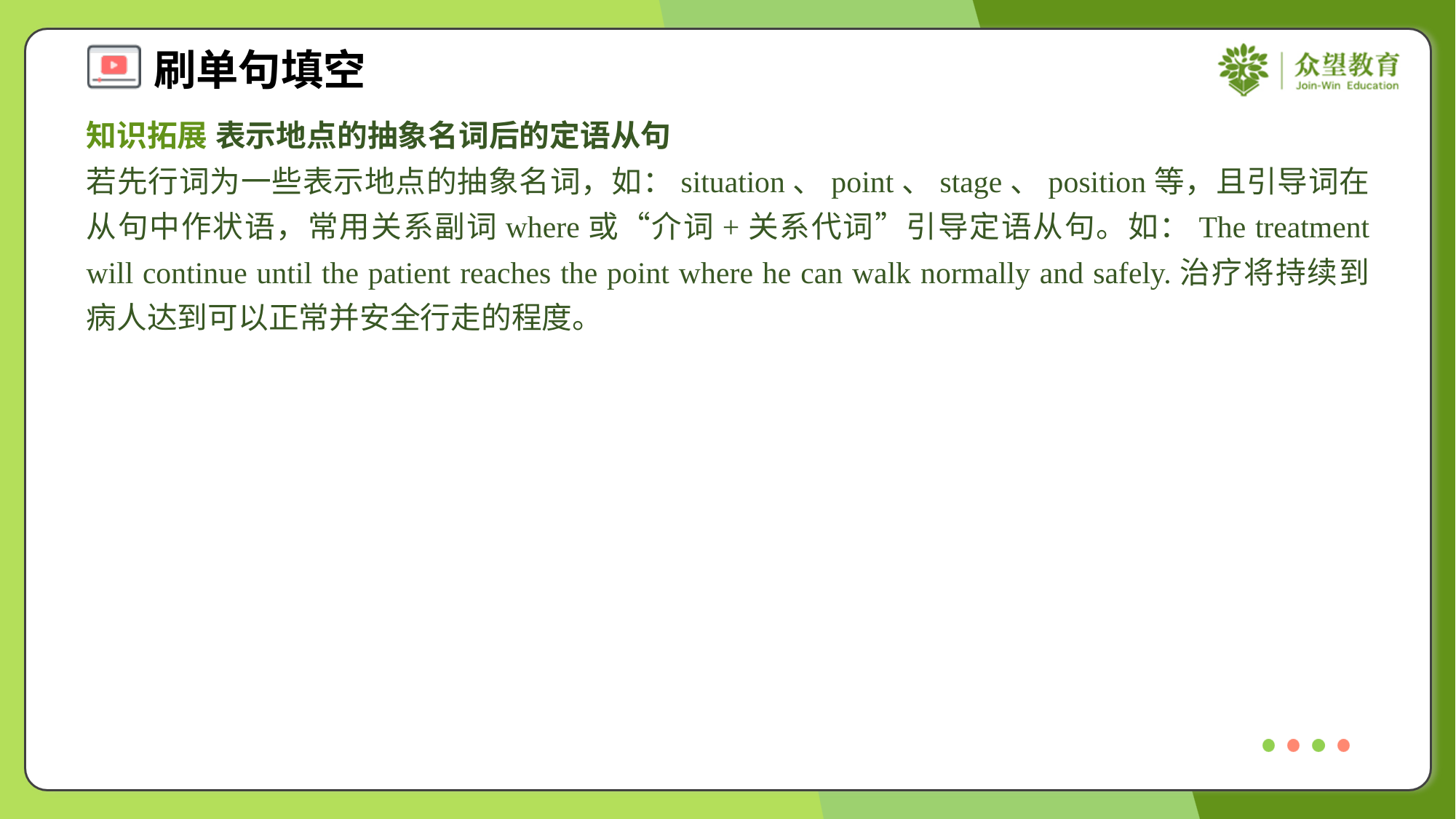

知识拓展 表示地点的抽象名词后的定语从句
若先行词为一些表示地点的抽象名词，如：situation、point、stage、position等，且引导词在从句中作状语，常用关系副词where或“介词+关系代词”引导定语从句。如：The treatment will continue until the patient reaches the point where he can walk normally and safely.治疗将持续到病人达到可以正常并安全行走的程度。